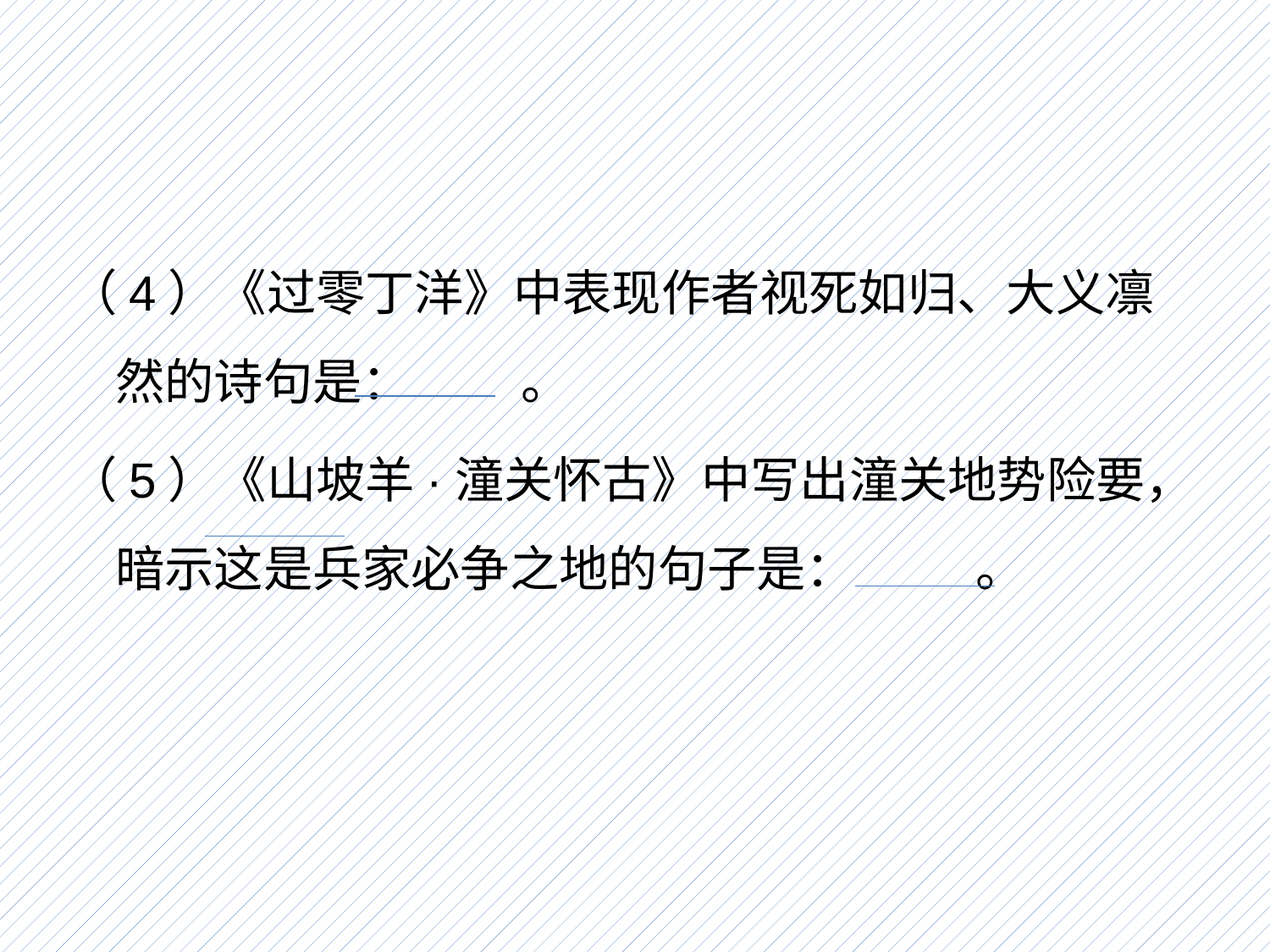

（4）《过零丁洋》中表现作者视死如归、大义凛然的诗句是：          。
（5）《山坡羊·潼关怀古》中写出潼关地势险要，暗示这是兵家必争之地的句子是：           。